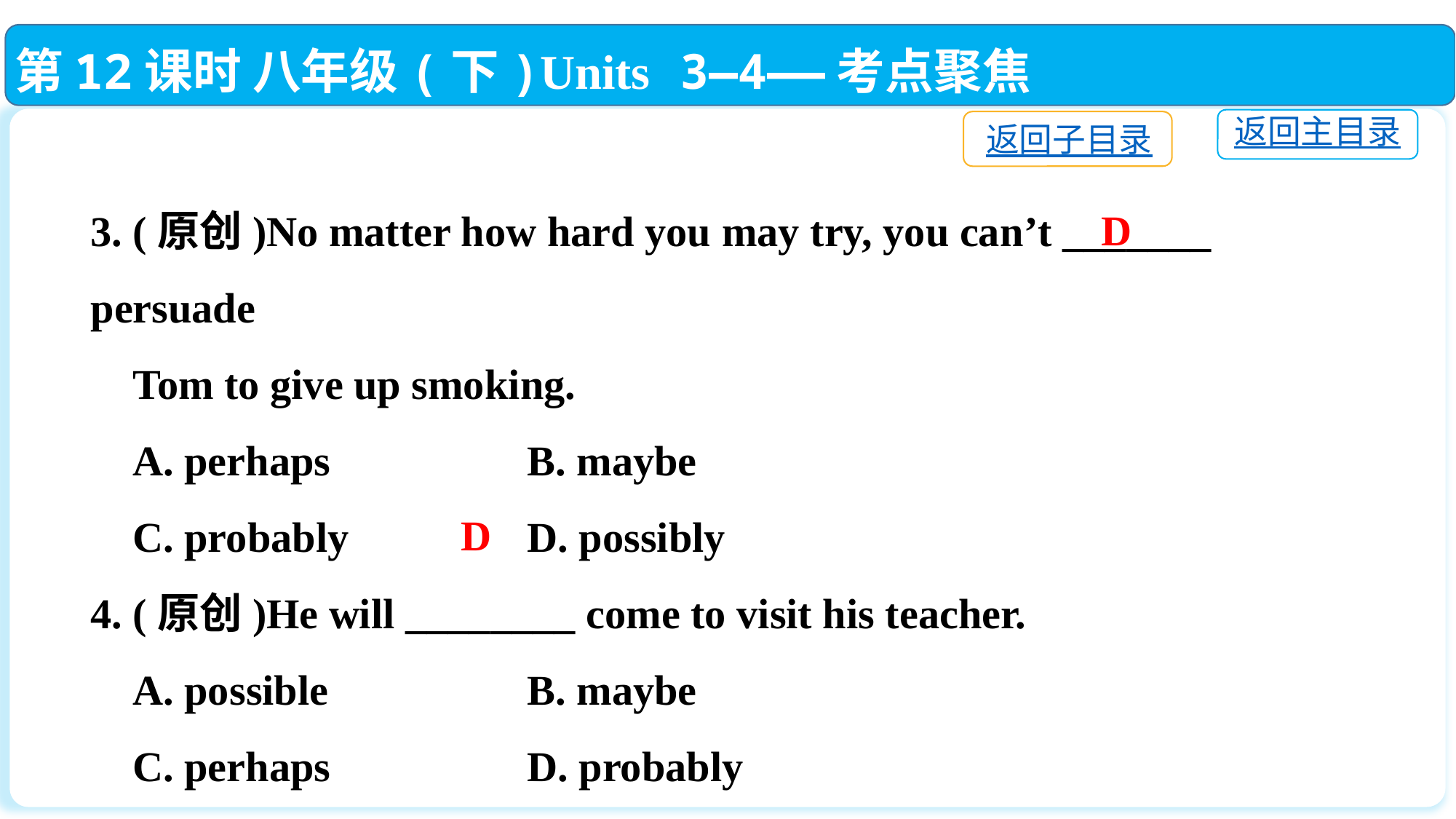

第12课时 八年级(下)Units 3—4——考点聚焦

返回主目录

返回子目录
3. (原创)No matter how hard you may try, you can’t _______ persuade
    Tom to give up smoking.
    A. perhaps		B. maybe
    C. probably		D. possibly
4. (原创)He will ________ come to visit his teacher.
    A. possible		B. maybe
    C. perhaps		D. probably
D
D